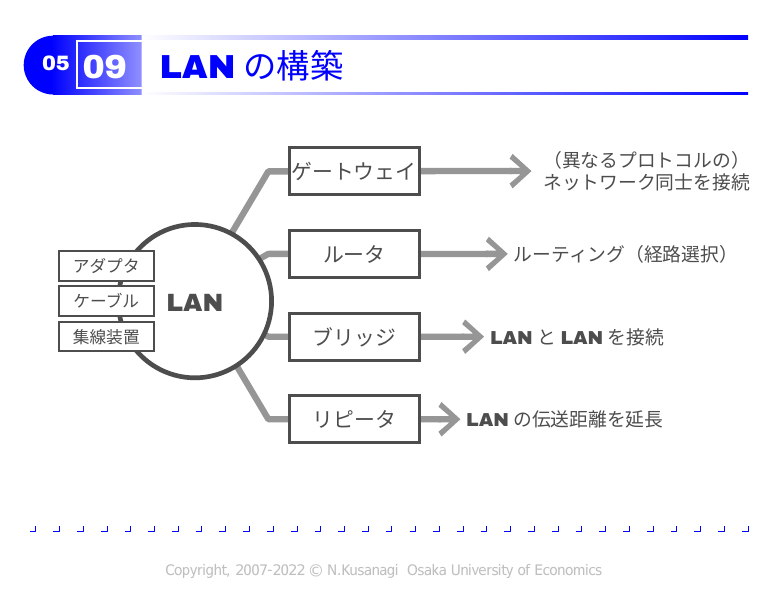

# 09   LANの構築

ゲートウェイ
（異なるプロトコルの）
ネットワーク同士を接続

LAN
ルータ
ルーティング（経路選択）
アダプタ

ケーブル

ブリッジ
LANとLANを接続
集線装置

リピータ
LANの伝送距離を延長